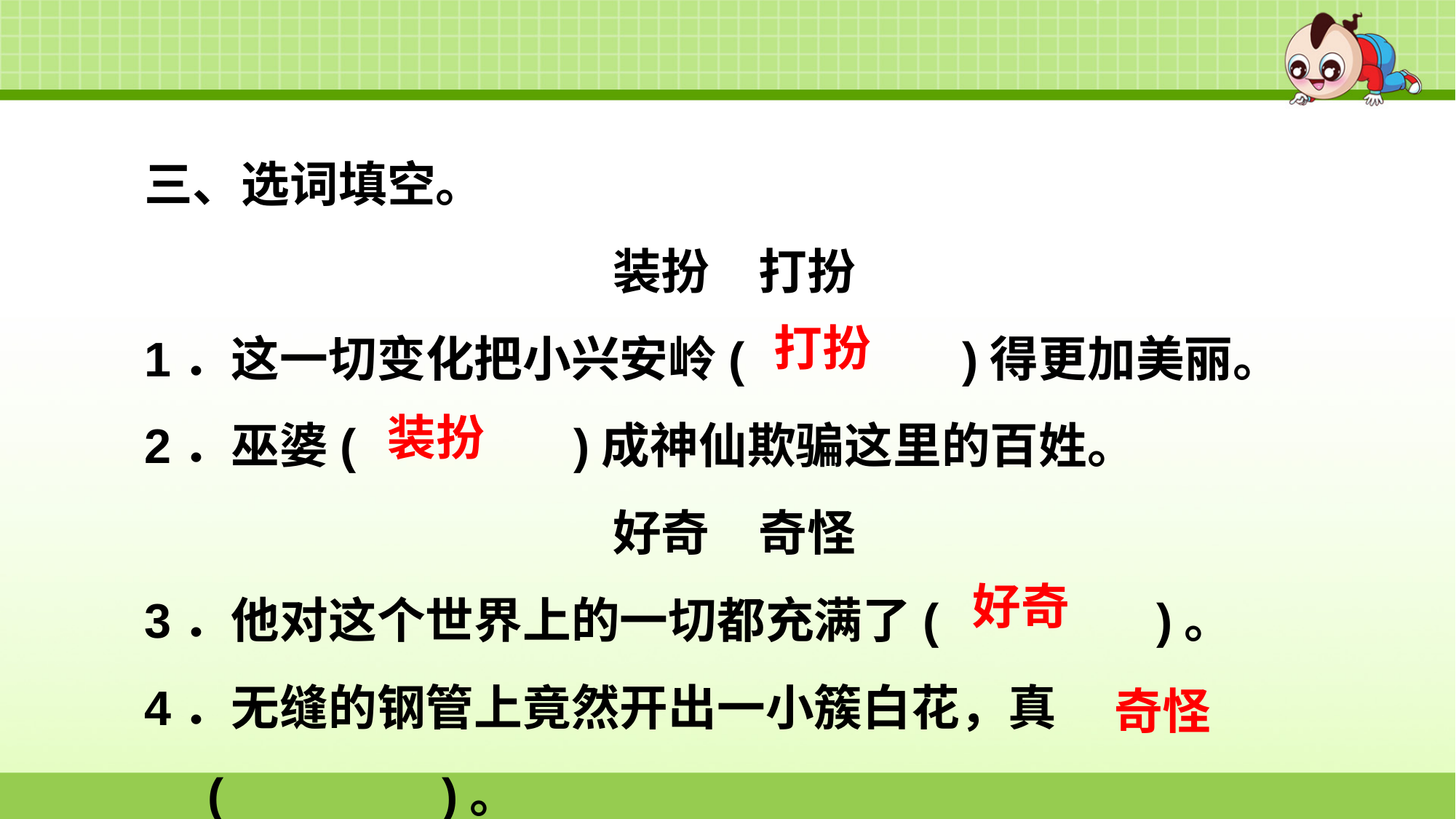

三、选词填空。
装扮　打扮
1．这一切变化把小兴安岭(　　　　)得更加美丽。
2．巫婆(　　　　)成神仙欺骗这里的百姓。
好奇　奇怪
3．他对这个世界上的一切都充满了(　　　　)。
4．无缝的钢管上竟然开出一小簇白花，真(　　　　)。
打扮
装扮
好奇
奇怪